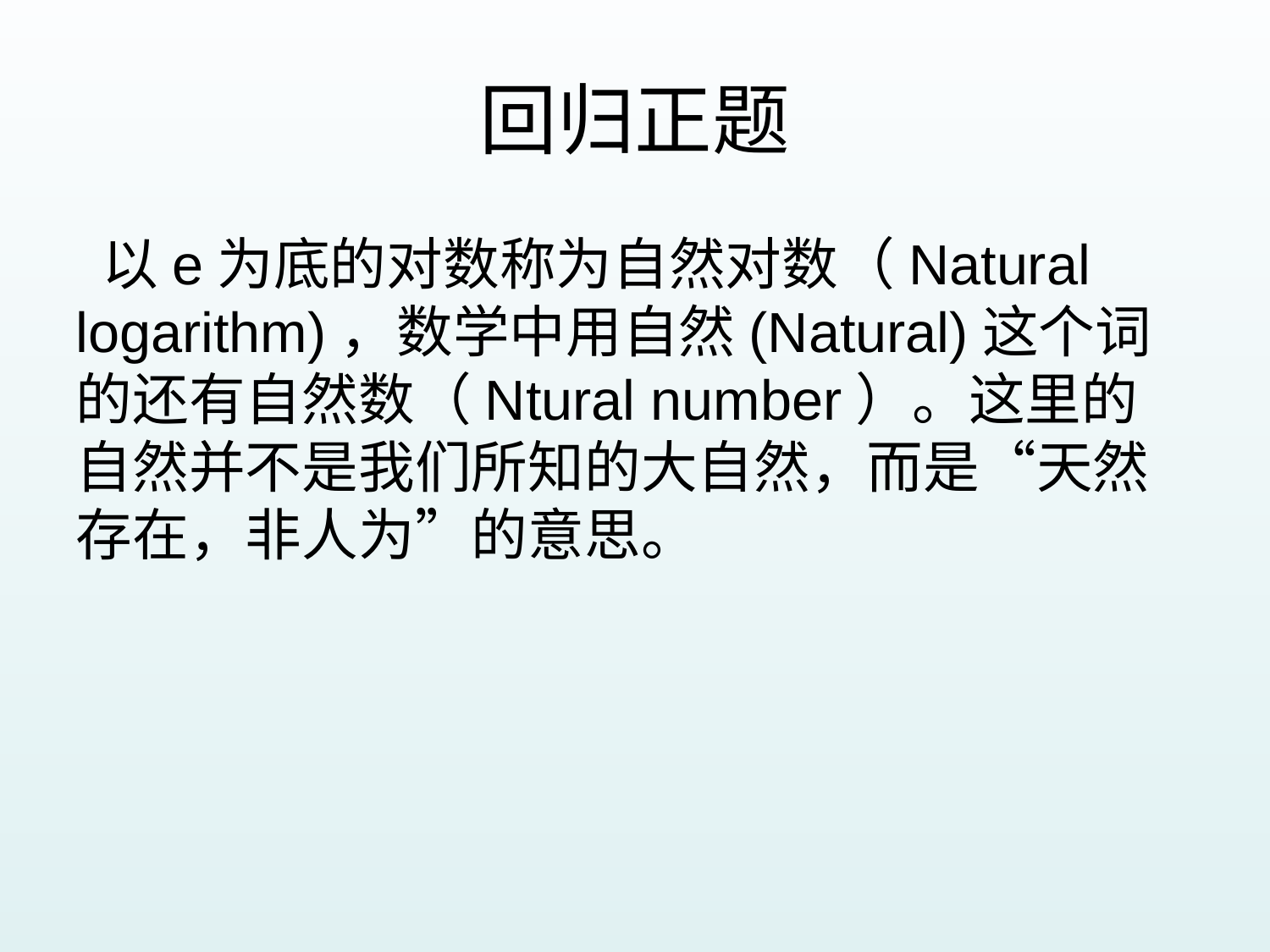

# 回归正题
 以e为底的对数称为自然对数（Natural logarithm)，数学中用自然(Natural)这个词的还有自然数（Ntural number）。这里的自然并不是我们所知的大自然，而是“天然存在，非人为”的意思。